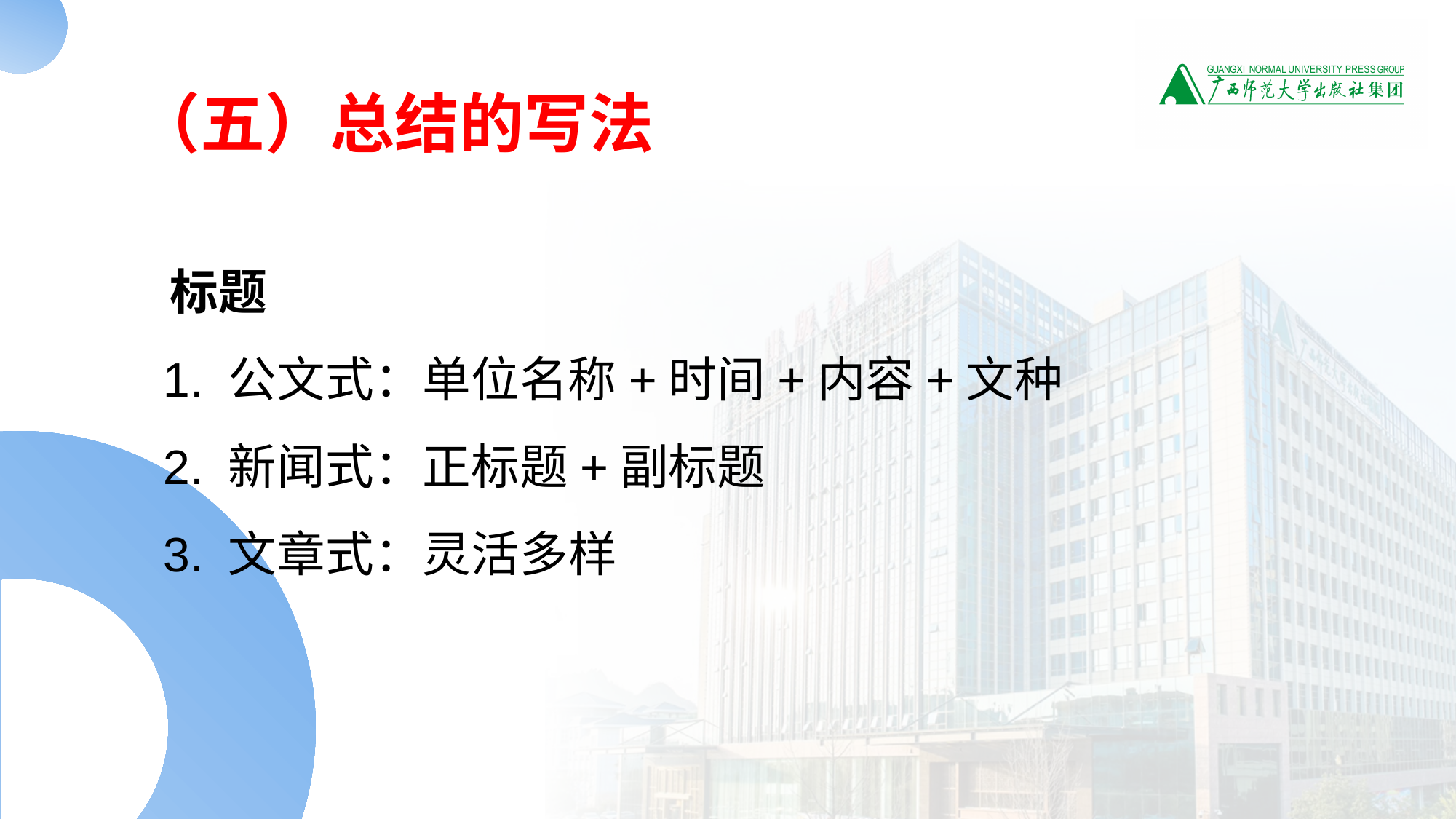

# （五）总结的写法
  标题
  1. 公文式：单位名称+时间+内容+文种
  2. 新闻式：正标题+副标题
  3. 文章式：灵活多样